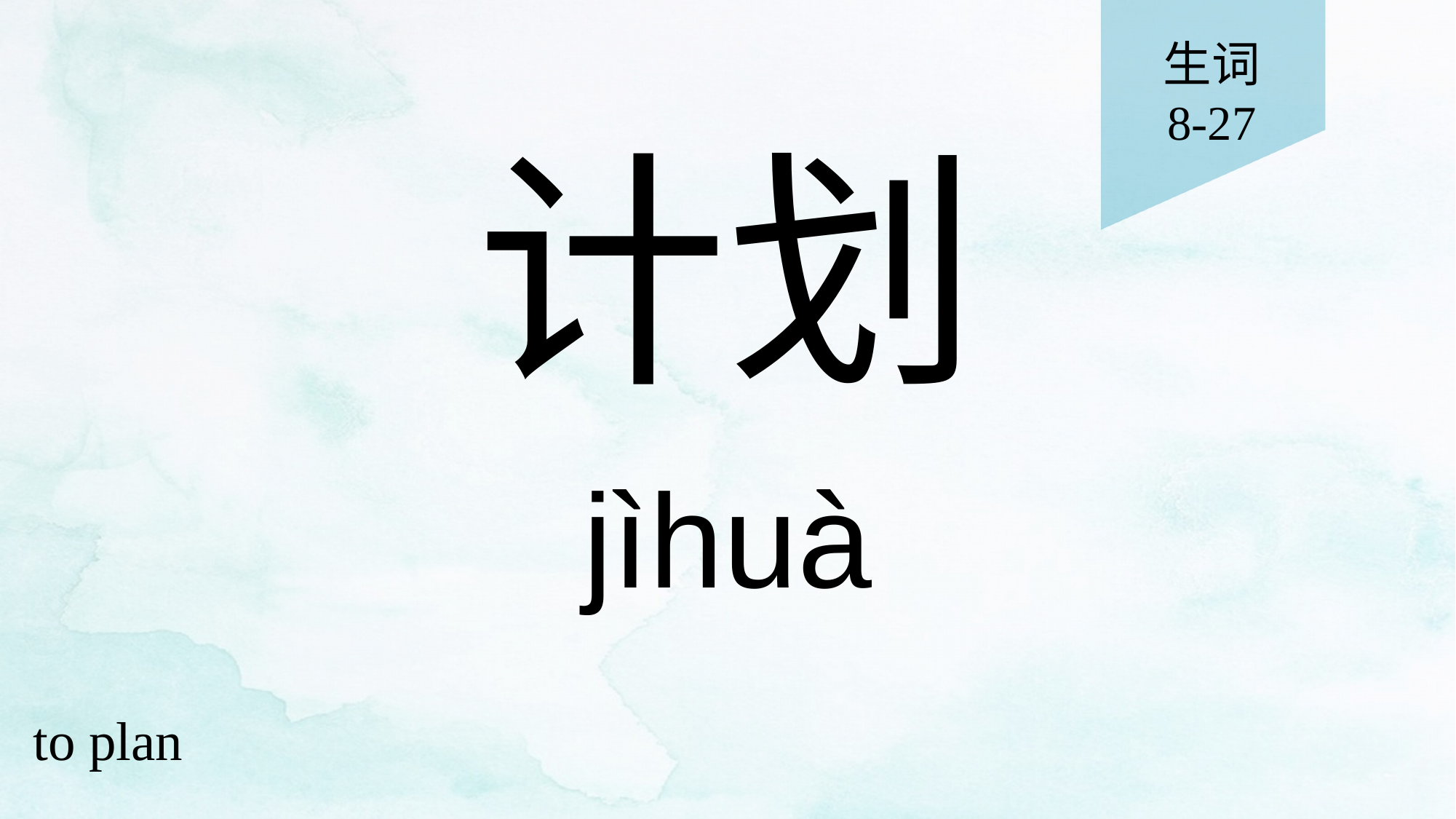

生词
8-27
# 计划
jìhuà
to plan